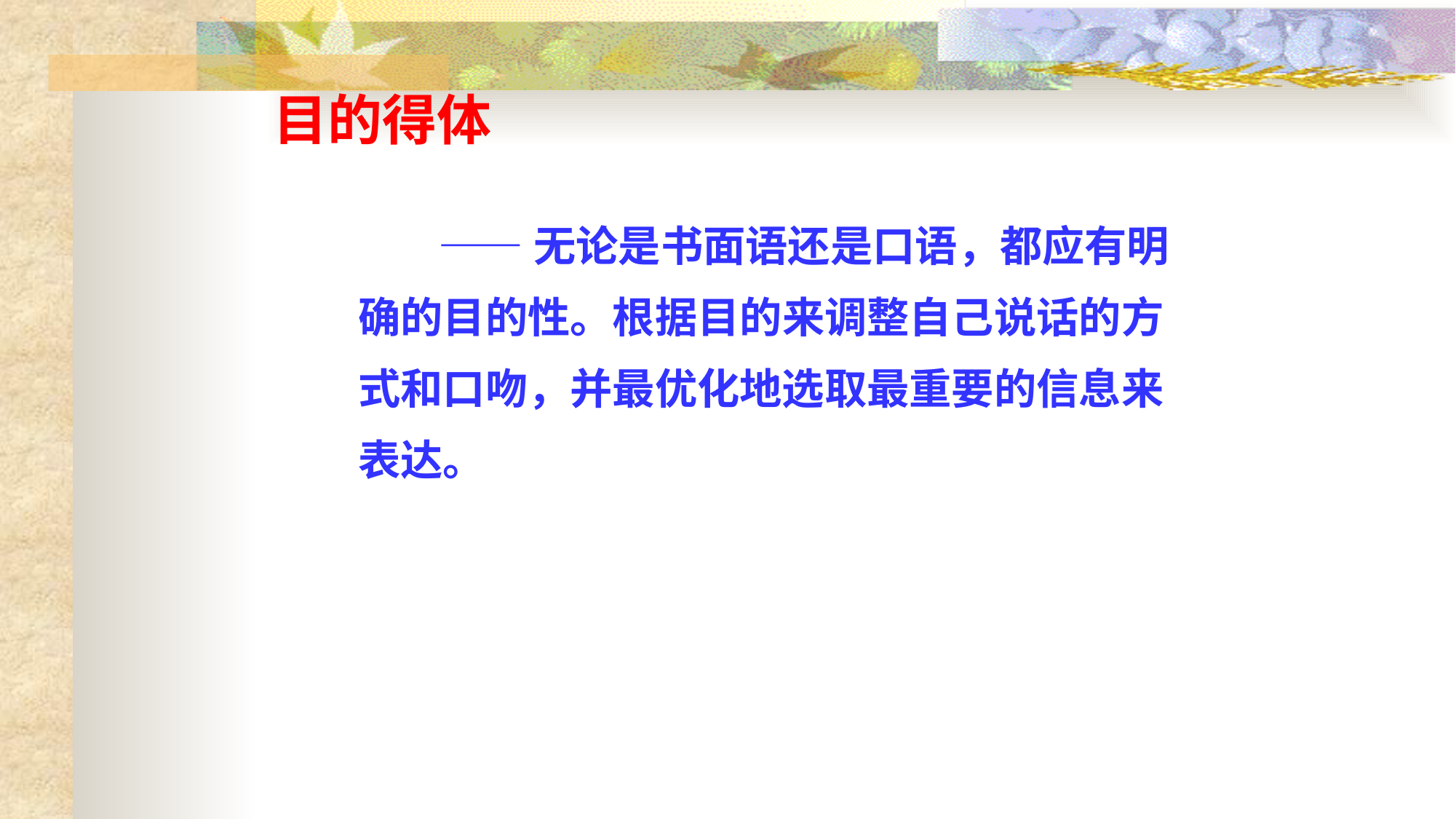

# 目的得体
              ——无论是书面语还是口语，都应有明确的目的性。根据目的来调整自己说话的方式和口吻，并最优化地选取最重要的信息来表达。